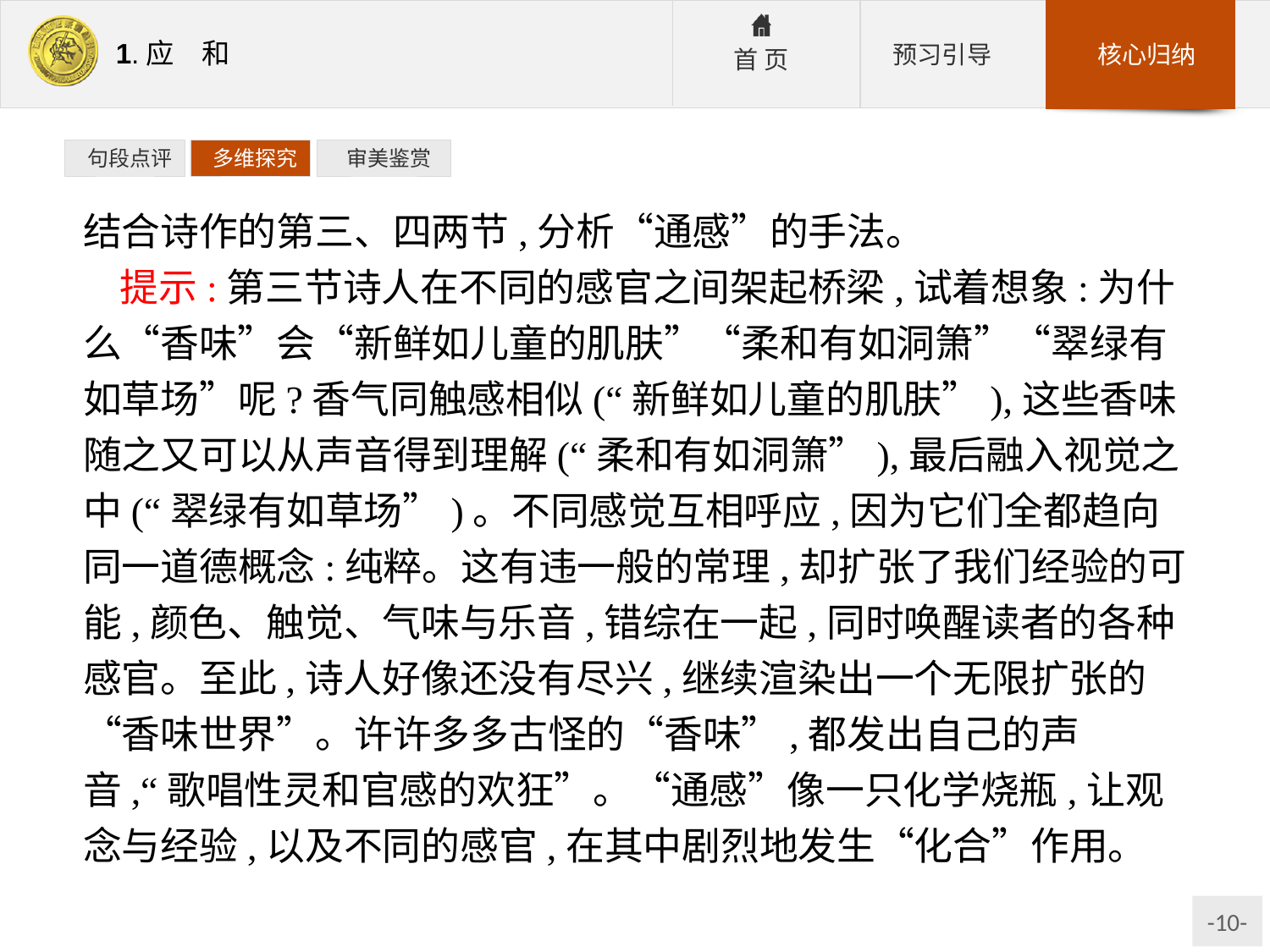

句段点评
 多维探究
 审美鉴赏
结合诗作的第三、四两节,分析“通感”的手法。
提示:第三节诗人在不同的感官之间架起桥梁,试着想象:为什么“香味”会“新鲜如儿童的肌肤”“柔和有如洞箫”“翠绿有如草场”呢?香气同触感相似(“新鲜如儿童的肌肤”),这些香味随之又可以从声音得到理解(“柔和有如洞箫”),最后融入视觉之中(“翠绿有如草场”)。不同感觉互相呼应,因为它们全都趋向同一道德概念:纯粹。这有违一般的常理,却扩张了我们经验的可能,颜色、触觉、气味与乐音,错综在一起,同时唤醒读者的各种感官。至此,诗人好像还没有尽兴,继续渲染出一个无限扩张的“香味世界”。许许多多古怪的“香味”,都发出自己的声音,“歌唱性灵和官感的欢狂”。“通感”像一只化学烧瓶,让观念与经验,以及不同的感官,在其中剧烈地发生“化合”作用。